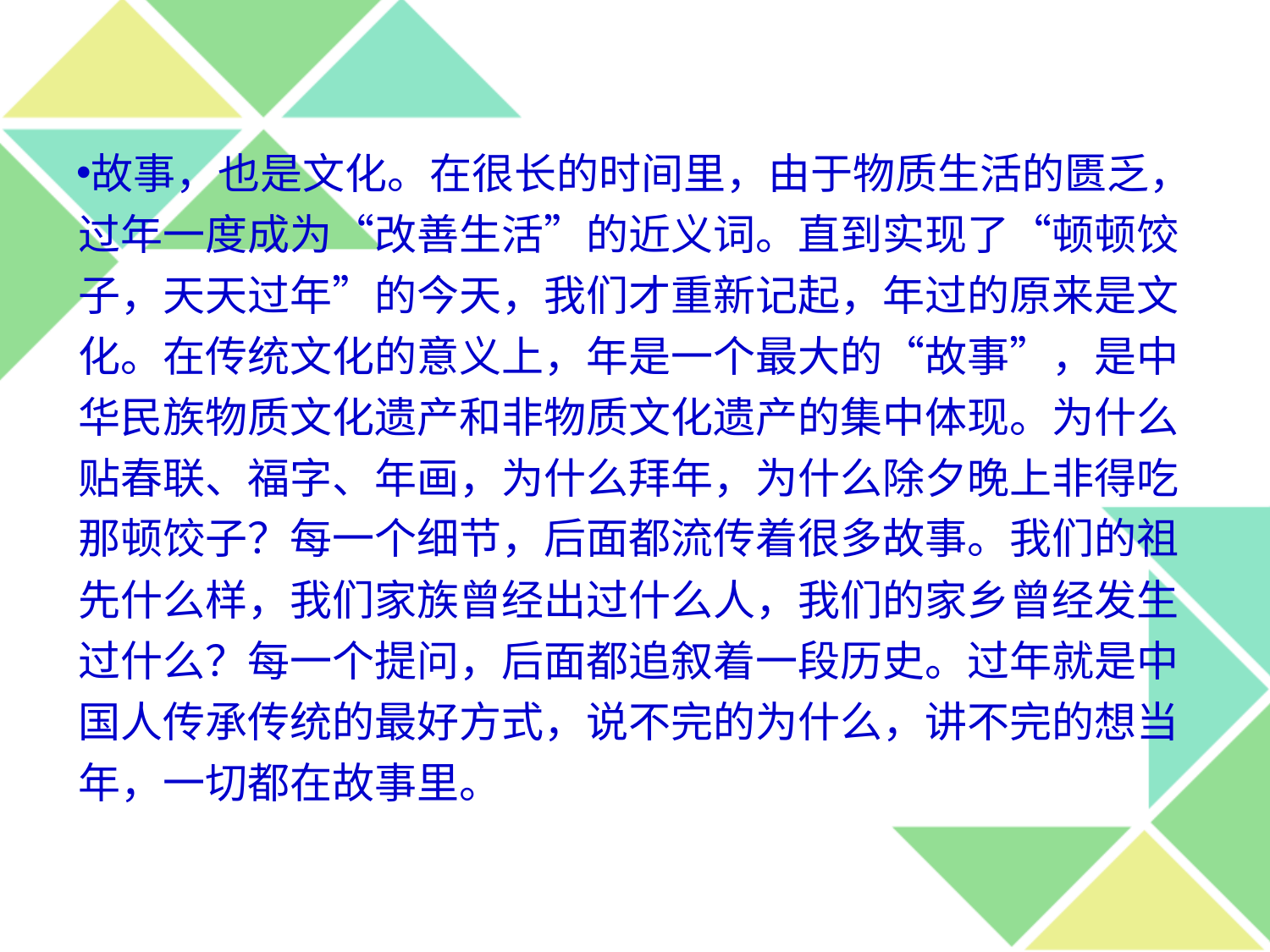

故事，也是文化。在很长的时间里，由于物质生活的匮乏，过年一度成为“改善生活”的近义词。直到实现了“顿顿饺子，天天过年”的今天，我们才重新记起，年过的原来是文化。在传统文化的意义上，年是一个最大的“故事”，是中华民族物质文化遗产和非物质文化遗产的集中体现。为什么贴春联、福字、年画，为什么拜年，为什么除夕晚上非得吃那顿饺子？每一个细节，后面都流传着很多故事。我们的祖先什么样，我们家族曾经出过什么人，我们的家乡曾经发生过什么？每一个提问，后面都追叙着一段历史。过年就是中国人传承传统的最好方式，说不完的为什么，讲不完的想当年，一切都在故事里。